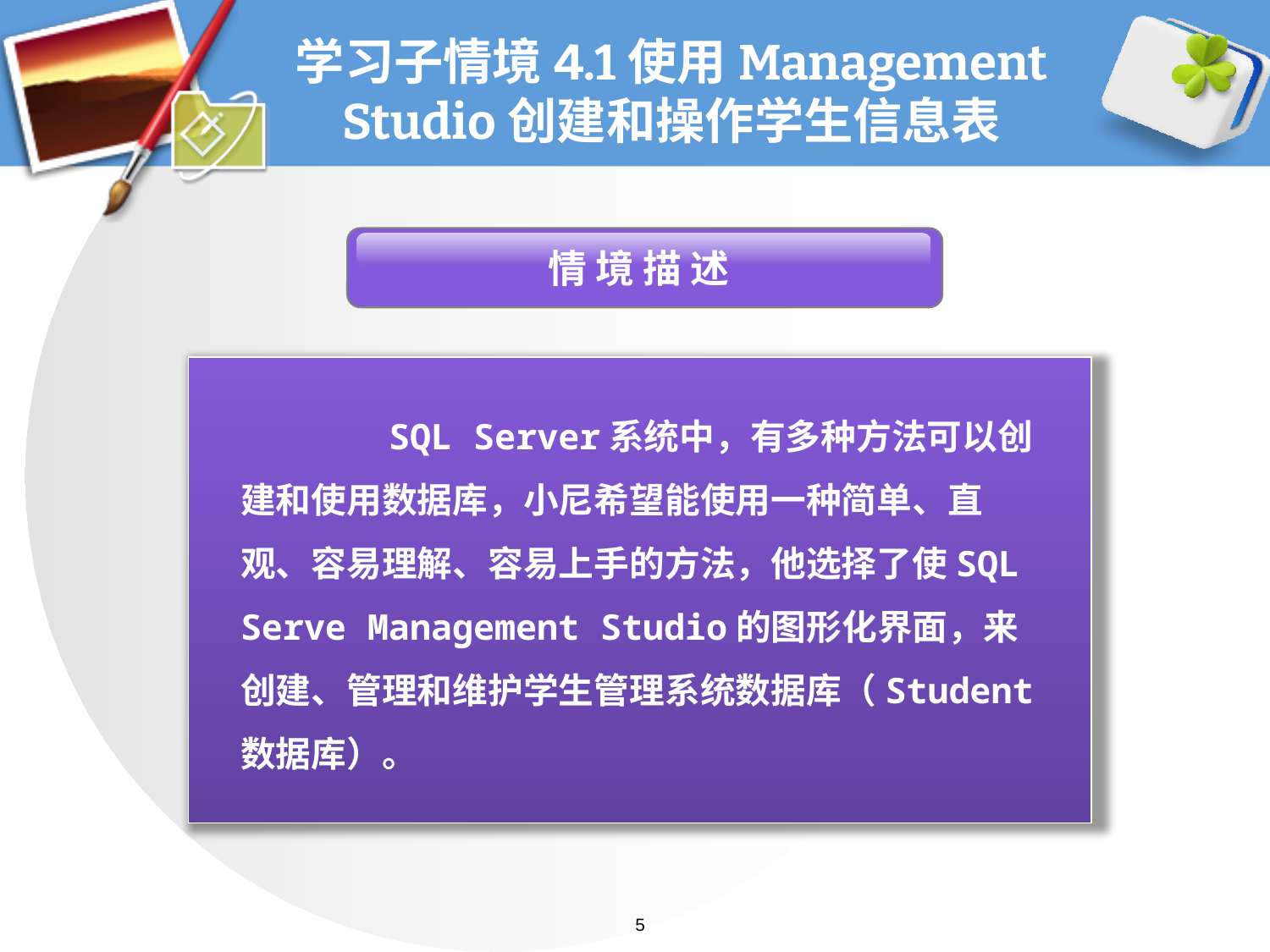

# 学习子情境4.1使用Management Studio创建和操作学生信息表

  情 境 描 述

       SQL Server系统中，有多种方法可以创建和使用数据库，小尼希望能使用一种简单、直观、容易理解、容易上手的方法，他选择了使SQL Serve Management Studio的图形化界面，来创建、管理和维护学生管理系统数据库（Student数据库）。
5